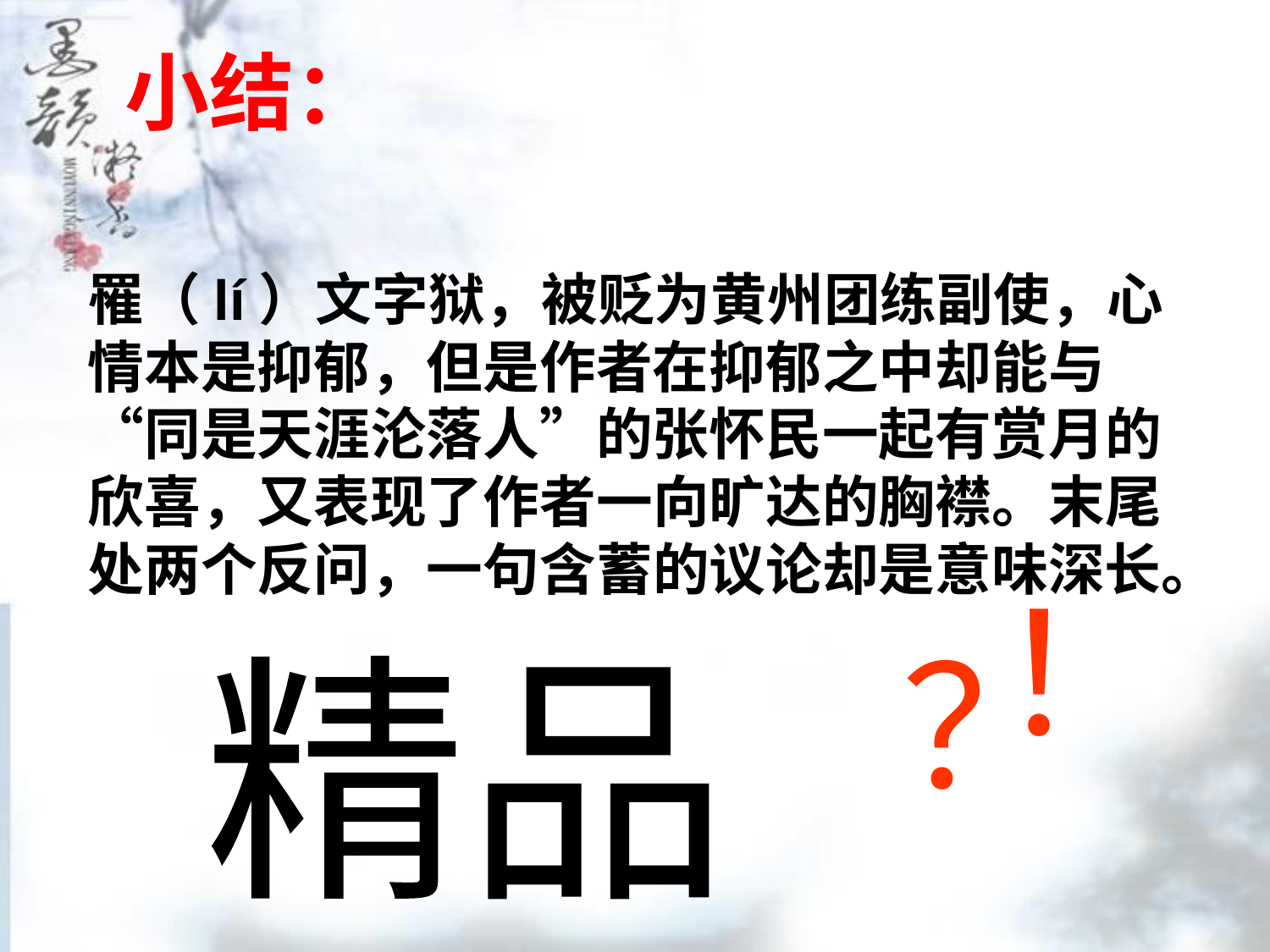

小结：
罹（lí）文字狱，被贬为黄州团练副使，心情本是抑郁，但是作者在抑郁之中却能与“同是天涯沦落人”的张怀民一起有赏月的欣喜，又表现了作者一向旷达的胸襟。末尾处两个反问，一句含蓄的议论却是意味深长。
！
？
精品